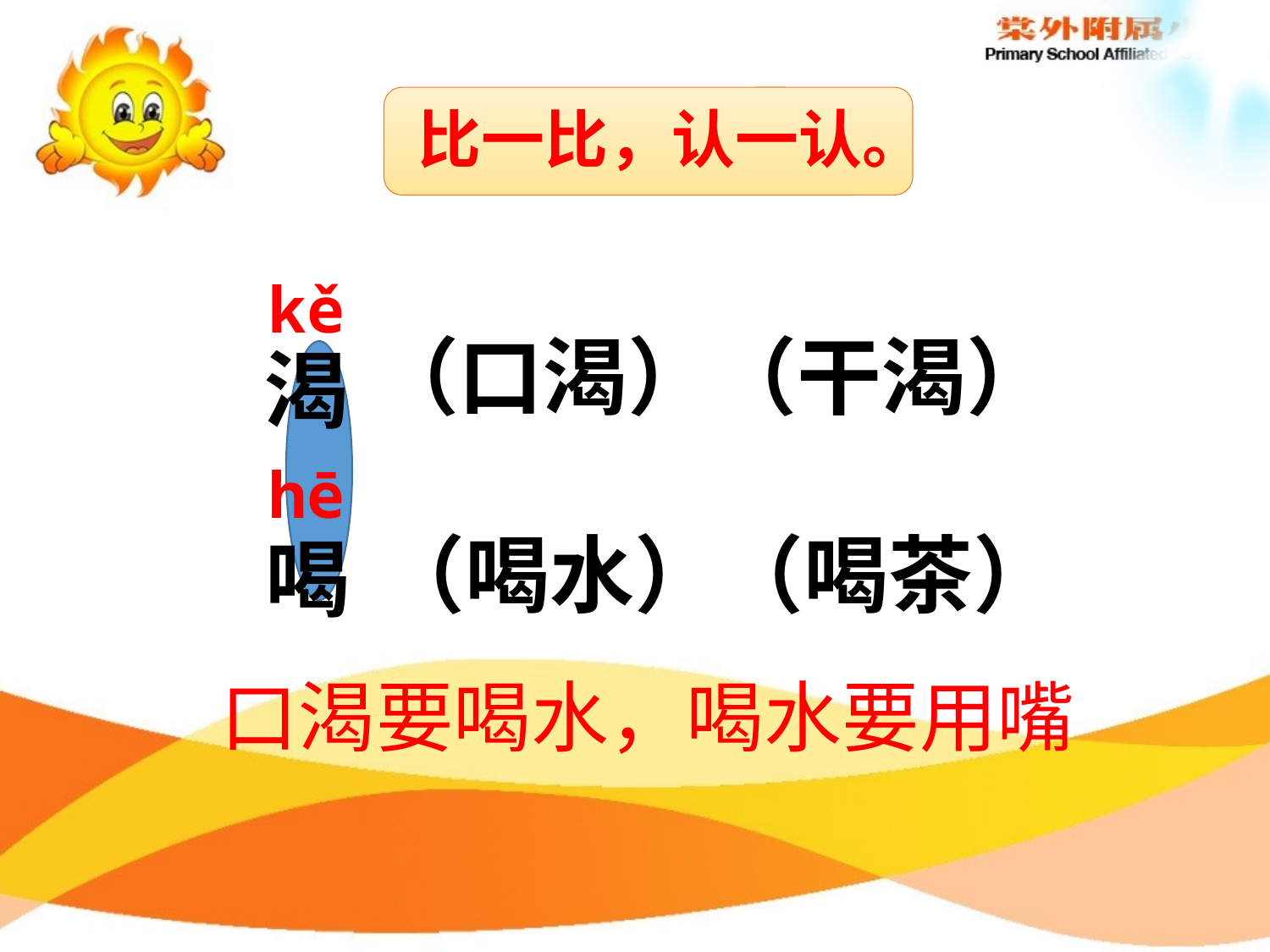

比一比，认一认。
kě
（口渴）（干渴）
渴

hē
喝
（喝水）（喝茶）
口渴要喝水，喝水要用嘴